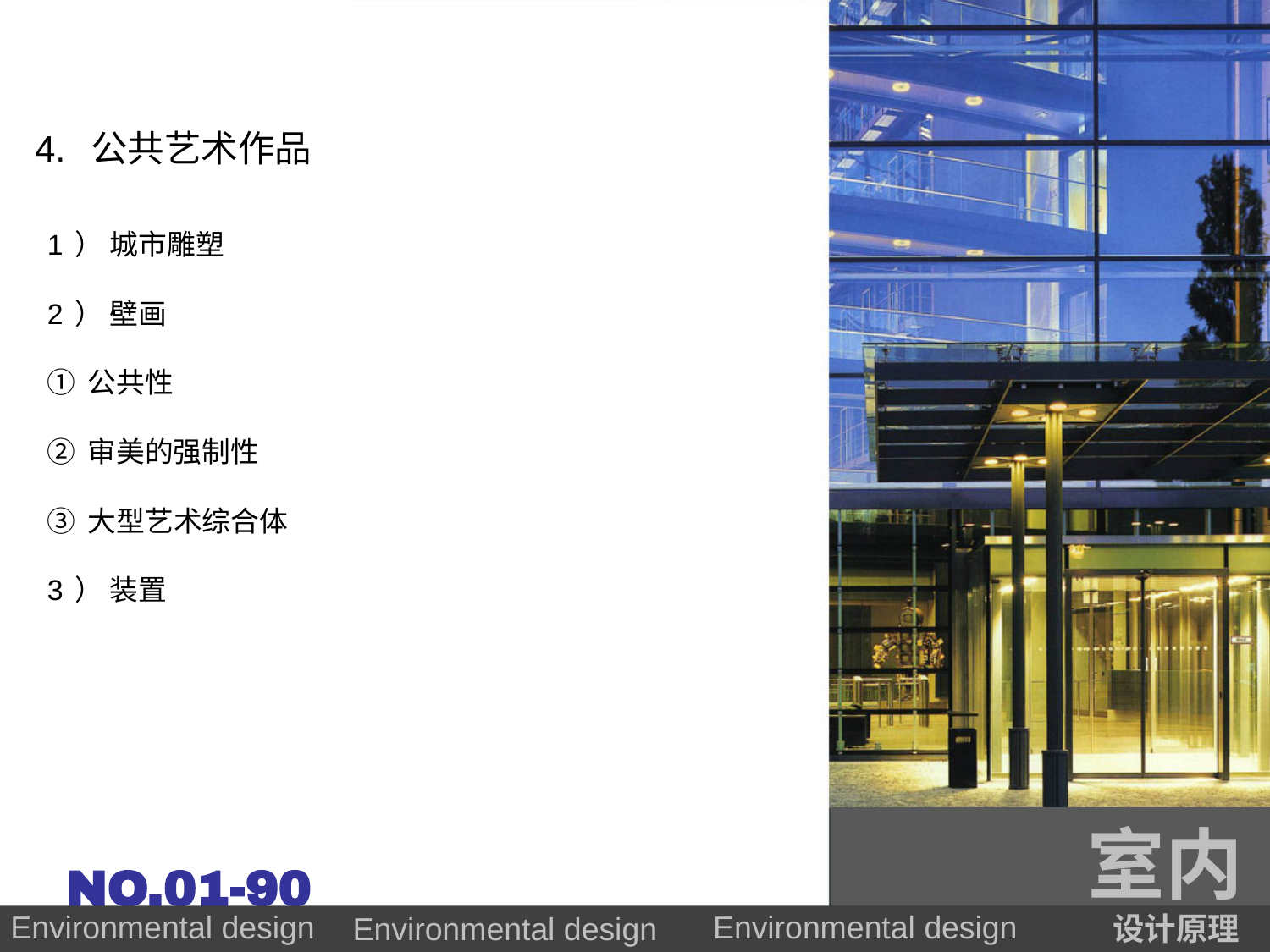

# 4. 公共艺术作品
1） 城市雕塑
2） 壁画
①公共性
②审美的强制性
③大型艺术综合体
3） 装置

室内

NO.01-90
设计原理
Environmental design
Environmental design
Environmental design